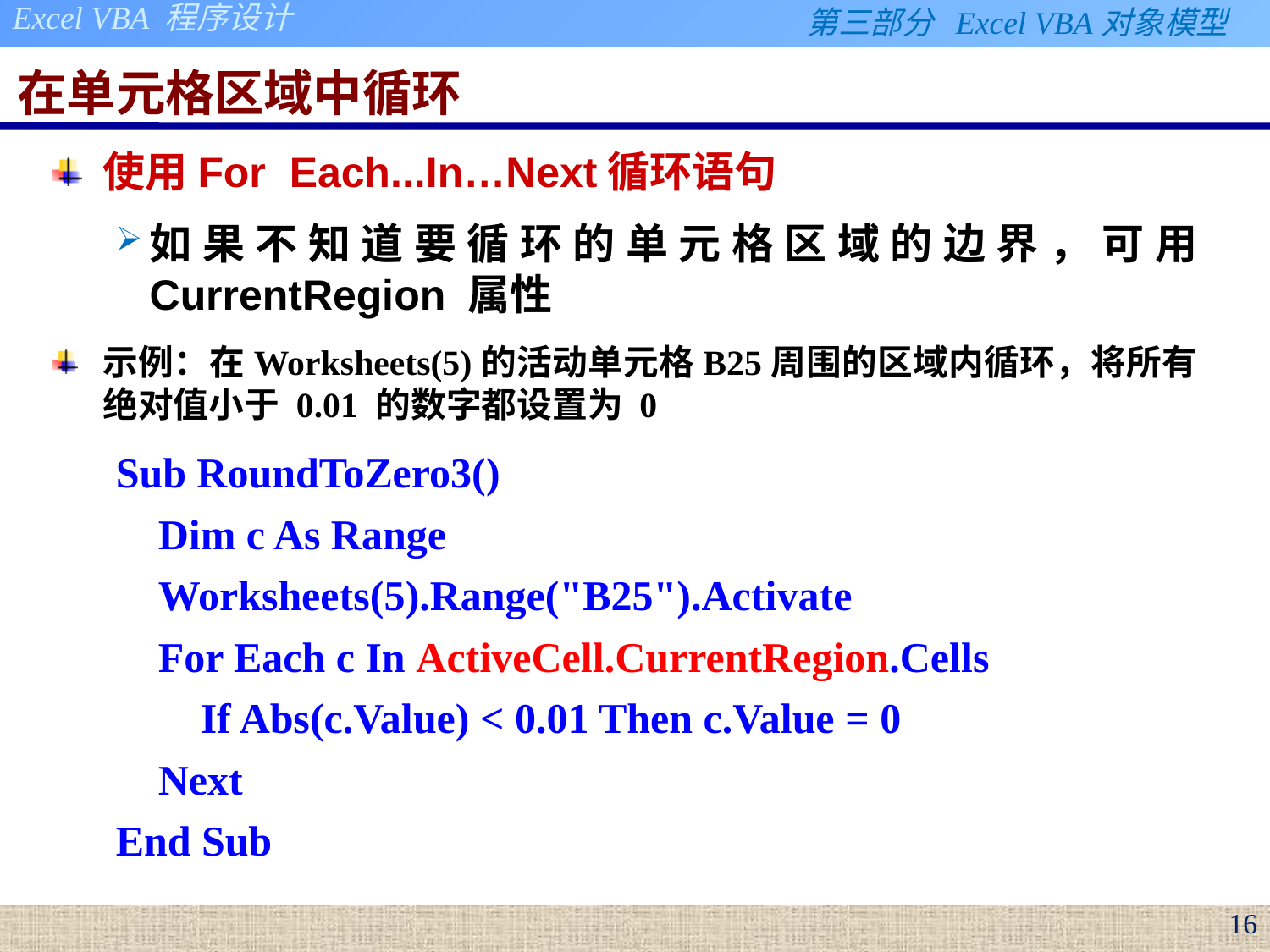

# 在单元格区域中循环
使用For  Each...In…Next循环语句
如果不知道要循环的单元格区域的边界，可用 CurrentRegion 属性
示例：在Worksheets(5)的活动单元格B25周围的区域内循环，将所有绝对值小于 0.01 的数字都设置为 0
Sub RoundToZero3()
    Dim c As Range
    Worksheets(5).Range("B25").Activate
    For Each c In ActiveCell.CurrentRegion.Cells
        If Abs(c.Value) < 0.01 Then c.Value = 0
    Next
End Sub